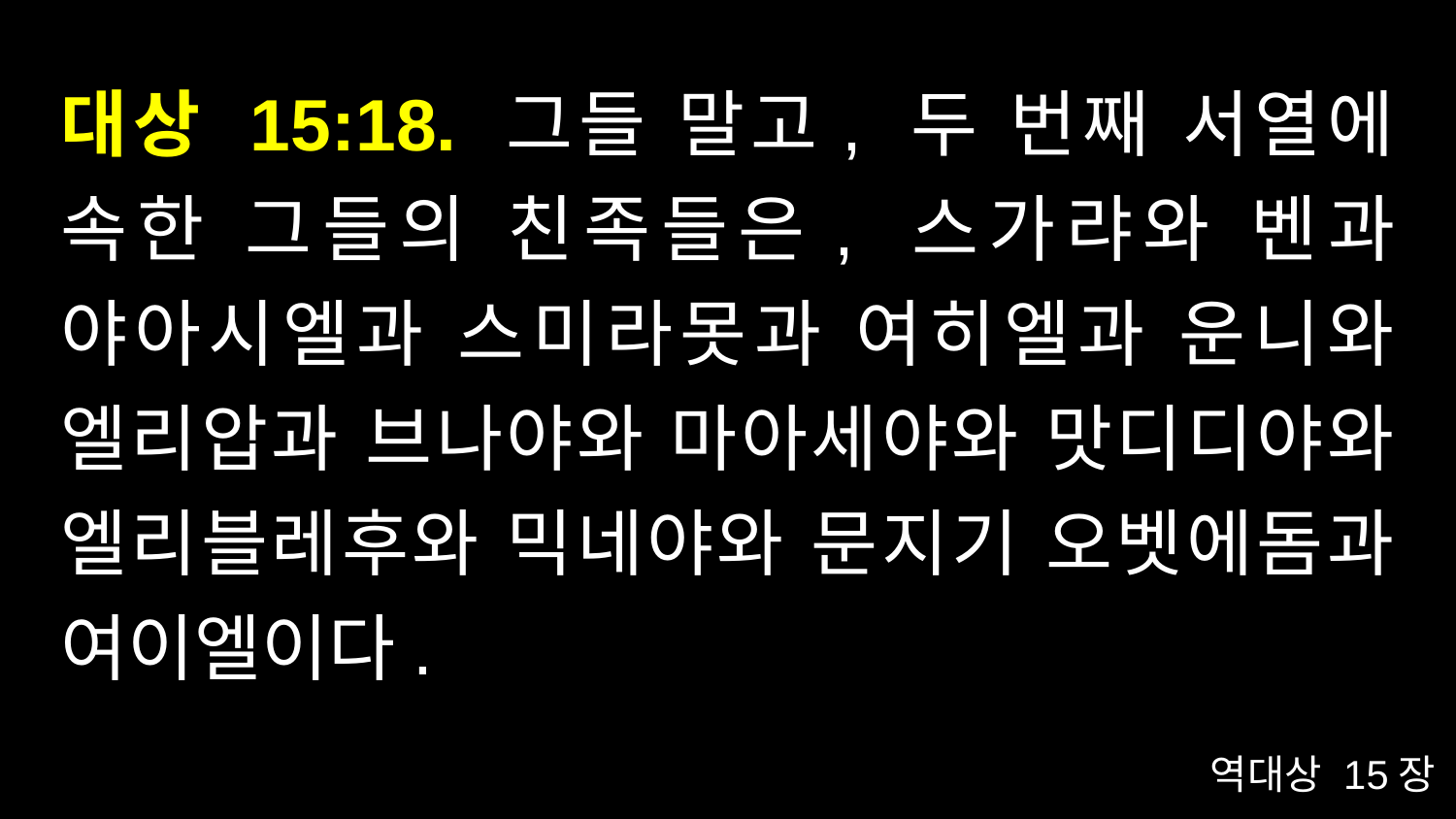

# 대상 15:18. 그들 말고, 두 번째 서열에 속한 그들의 친족들은, 스가랴와 벤과 야아시엘과 스미라못과 여히엘과 운니와 엘리압과 브나야와 마아세야와 맛디디야와 엘리블레후와 믹네야와 문지기 오벳에돔과 여이엘이다.
역대상 15장